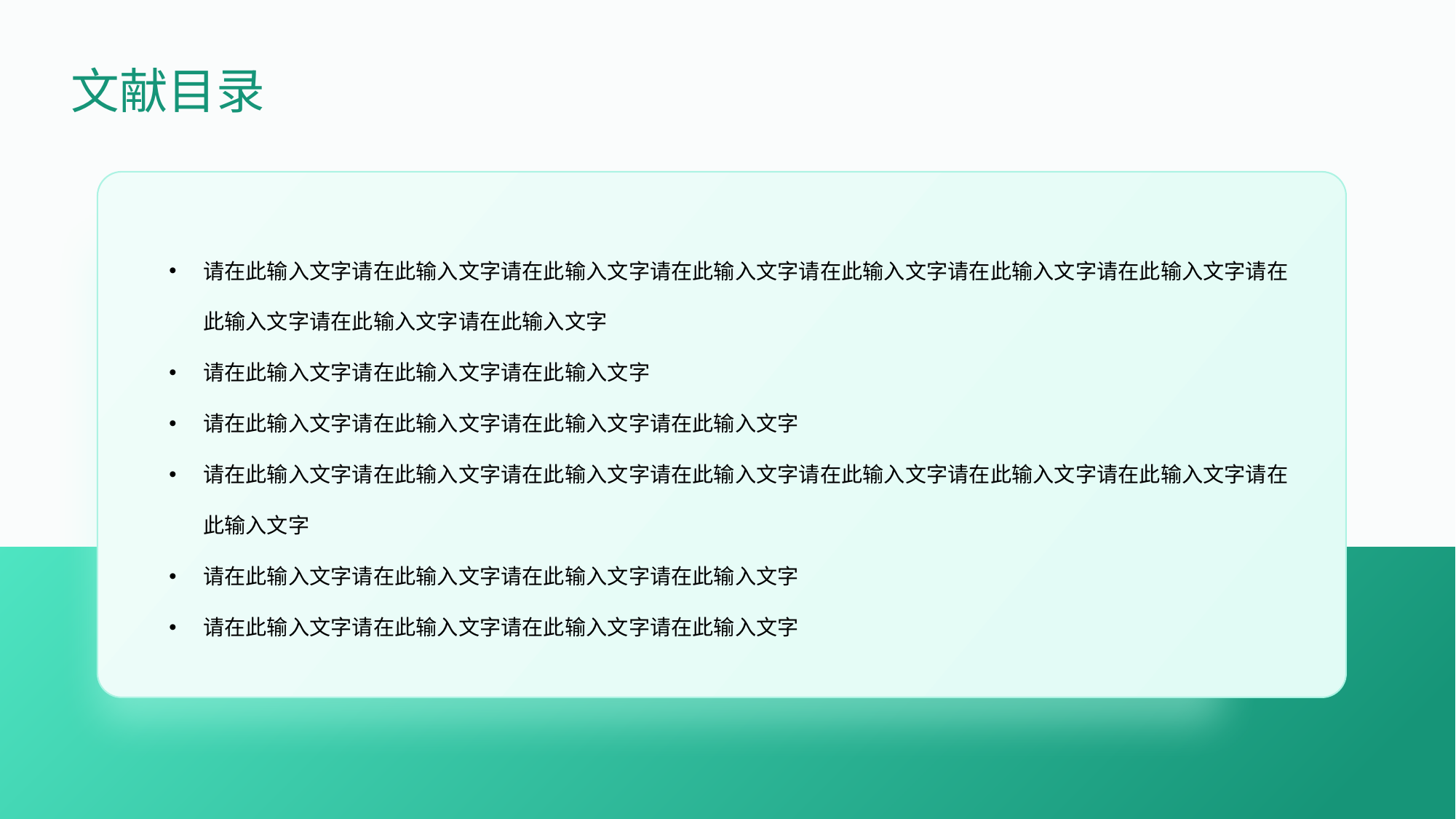

文献目录

请在此输入文字请在此输入文字请在此输入文字请在此输入文字请在此输入文字请在此输入文字请在此输入文字请在此输入文字请在此输入文字请在此输入文字
请在此输入文字请在此输入文字请在此输入文字
请在此输入文字请在此输入文字请在此输入文字请在此输入文字
请在此输入文字请在此输入文字请在此输入文字请在此输入文字请在此输入文字请在此输入文字请在此输入文字请在此输入文字
请在此输入文字请在此输入文字请在此输入文字请在此输入文字
请在此输入文字请在此输入文字请在此输入文字请在此输入文字